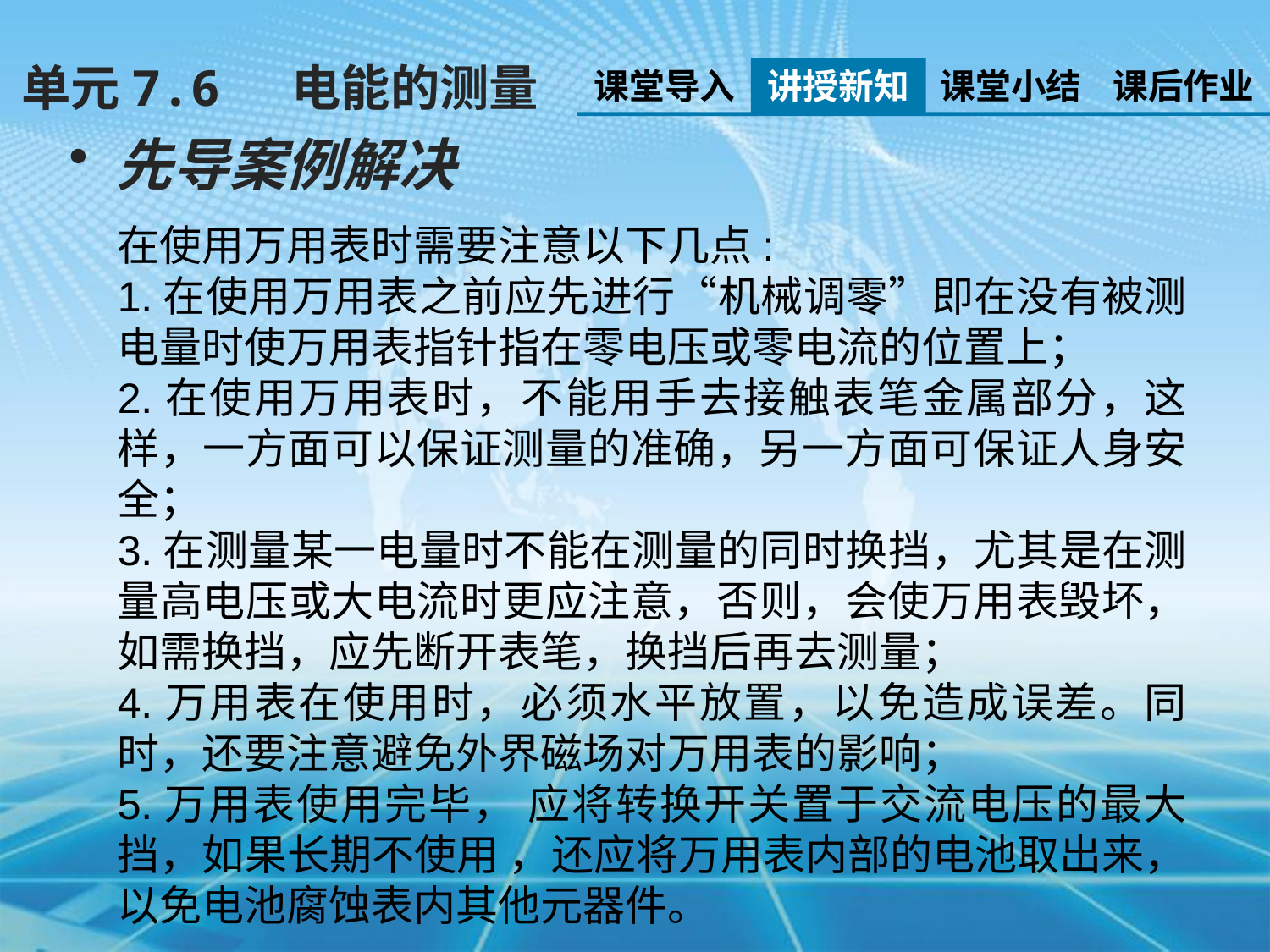

单元7.6  电能的测量
课堂导入
讲授新知
课堂小结
课后作业
先导案例解决
在使用万用表时需要注意以下几点:
1.在使用万用表之前应先进行“机械调零”即在没有被测电量时使万用表指针指在零电压或零电流的位置上；
2.在使用万用表时，不能用手去接触表笔金属部分，这样，一方面可以保证测量的准确，另一方面可保证人身安全；
3.在测量某一电量时不能在测量的同时换挡，尤其是在测量高电压或大电流时更应注意，否则，会使万用表毁坏，如需换挡，应先断开表笔，换挡后再去测量；
4.万用表在使用时，必须水平放置，以免造成误差。同时，还要注意避免外界磁场对万用表的影响；
5.万用表使用完毕， 应将转换开关置于交流电压的最大挡，如果长期不使用 ，还应将万用表内部的电池取出来，以免电池腐蚀表内其他元器件。